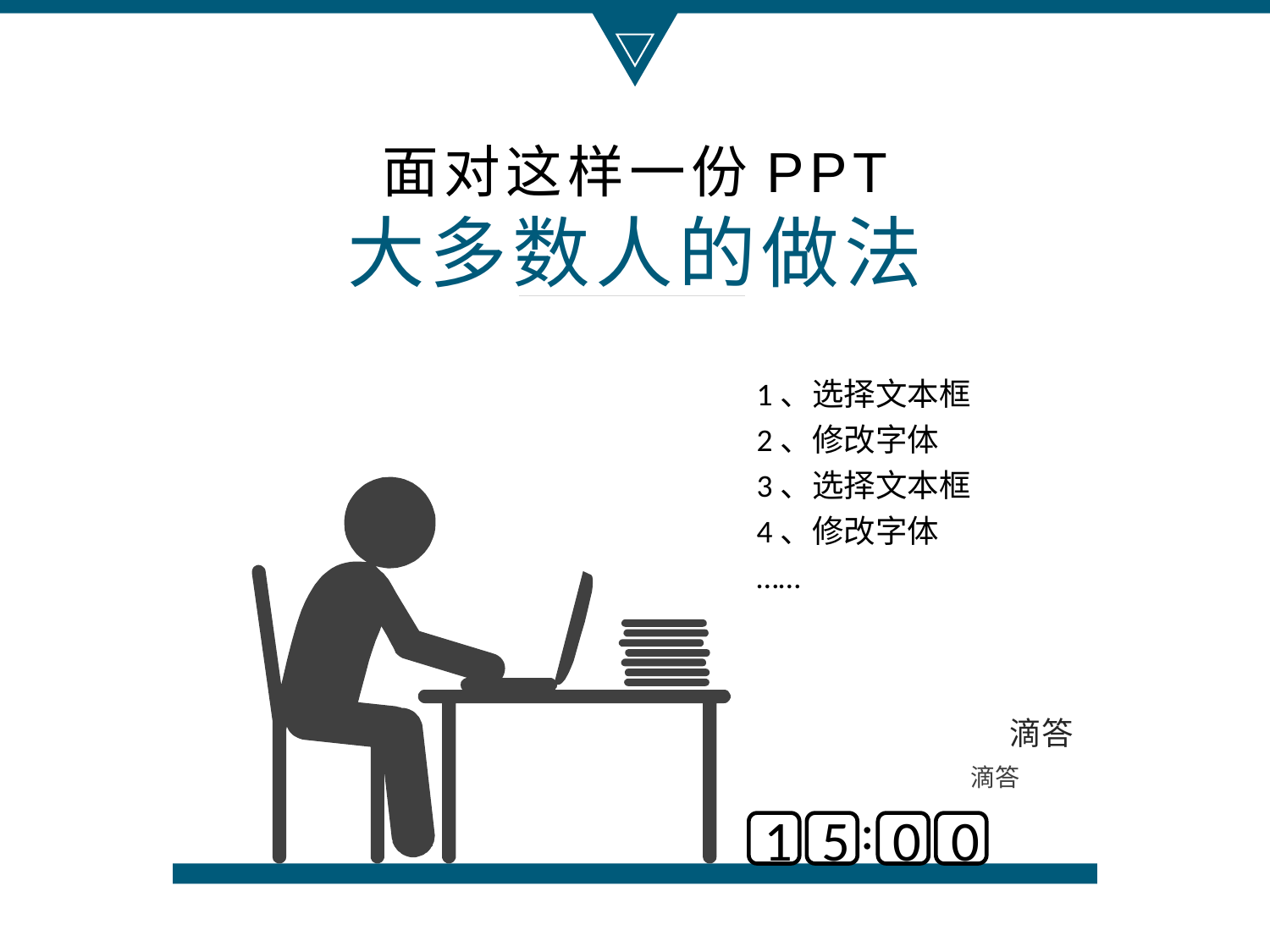

面对这样一份PPT
大多数人的做法
1、选择文本框
2、修改字体
3、选择文本框
4、修改字体
……

滴答
滴答
1
5
0
0